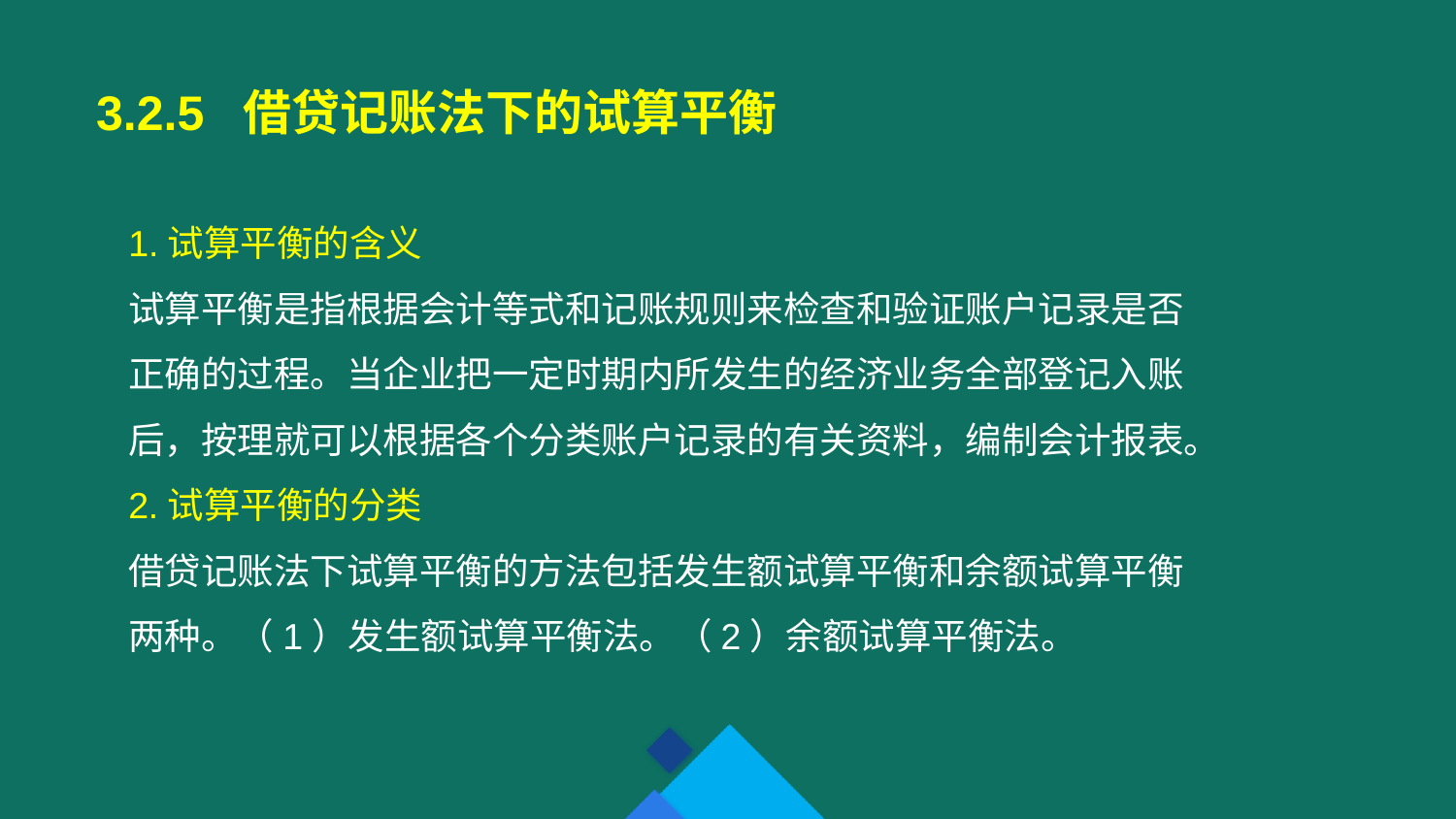

3.2.5  借贷记账法下的试算平衡
1.试算平衡的含义
试算平衡是指根据会计等式和记账规则来检查和验证账户记录是否正确的过程。当企业把一定时期内所发生的经济业务全部登记入账后，按理就可以根据各个分类账户记录的有关资料，编制会计报表。
2.试算平衡的分类
借贷记账法下试算平衡的方法包括发生额试算平衡和余额试算平衡两种。（1）发生额试算平衡法。（2）余额试算平衡法。